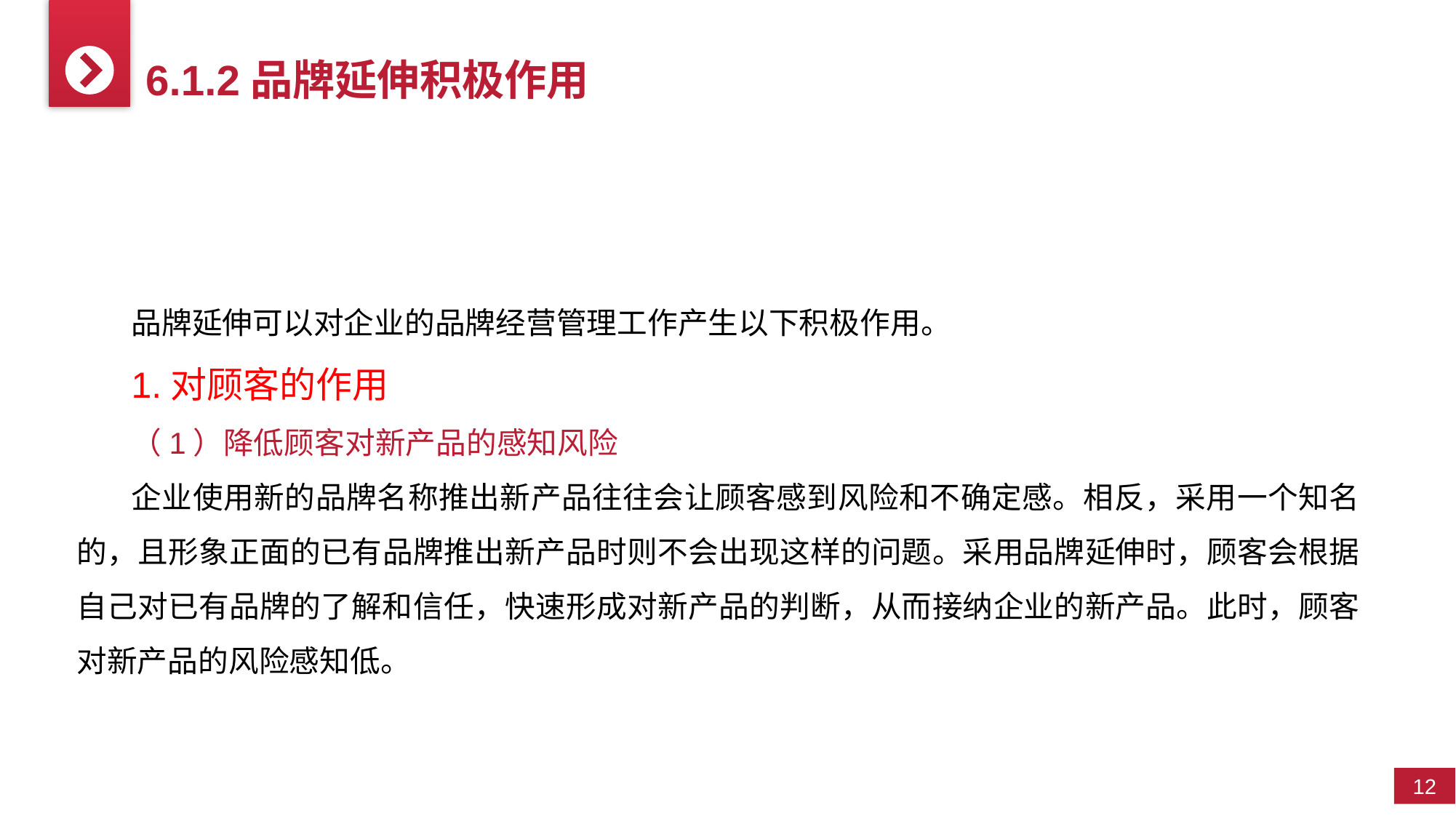

6.1.2品牌延伸积极作用
品牌延伸可以对企业的品牌经营管理工作产生以下积极作用。
1.对顾客的作用
（1）降低顾客对新产品的感知风险
企业使用新的品牌名称推出新产品往往会让顾客感到风险和不确定感。相反，采用一个知名的，且形象正面的已有品牌推出新产品时则不会出现这样的问题。采用品牌延伸时，顾客会根据自己对已有品牌的了解和信任，快速形成对新产品的判断，从而接纳企业的新产品。此时，顾客对新产品的风险感知低。